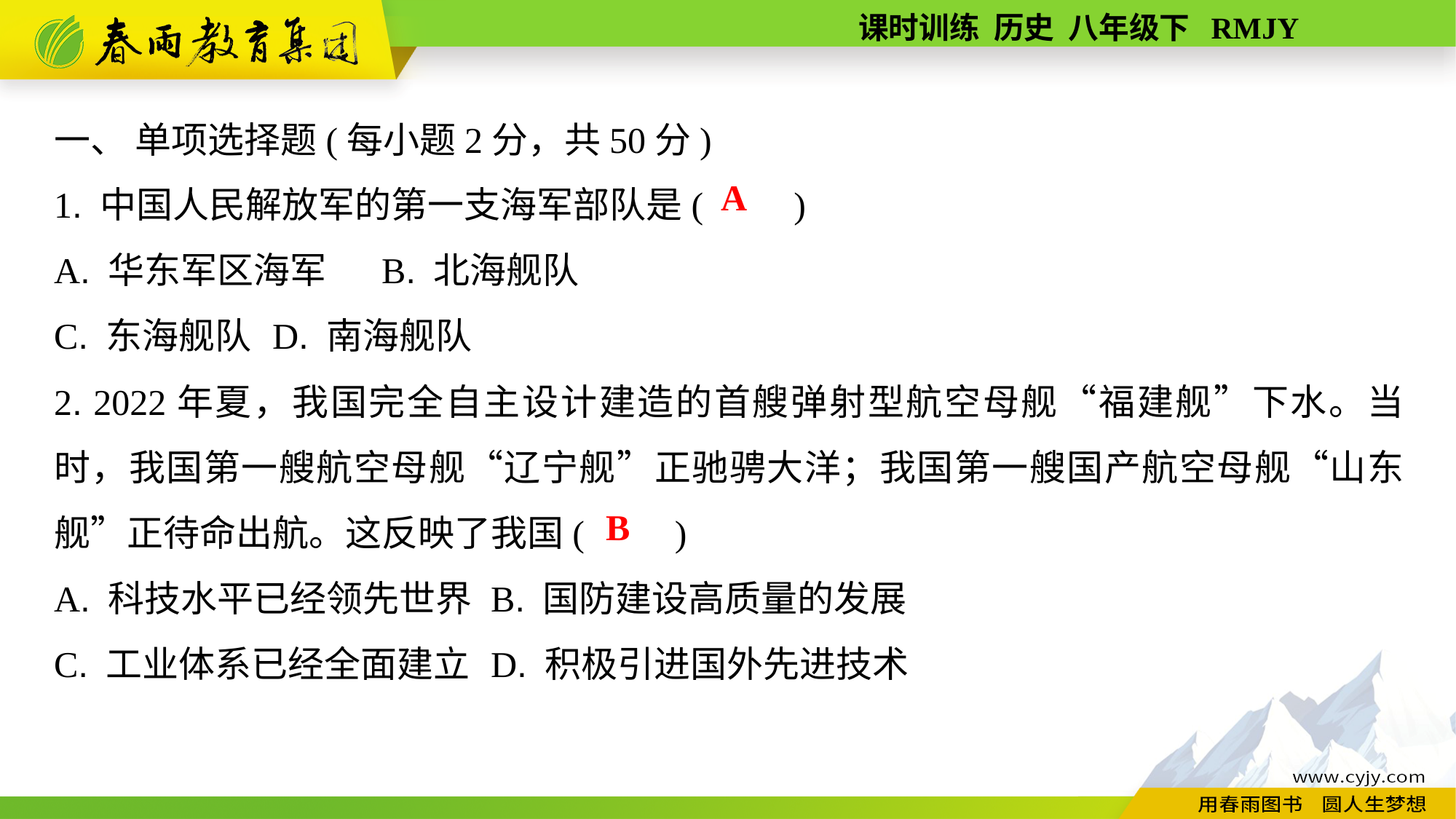

一、 单项选择题(每小题2分，共50分)
1. 中国人民解放军的第一支海军部队是(　　)
A. 华东军区海军	B. 北海舰队
C. 东海舰队	D. 南海舰队
2. 2022年夏，我国完全自主设计建造的首艘弹射型航空母舰“福建舰”下水。当时，我国第一艘航空母舰“辽宁舰”正驰骋大洋；我国第一艘国产航空母舰“山东舰”正待命出航。这反映了我国(　　)
A. 科技水平已经领先世界	B. 国防建设高质量的发展
C. 工业体系已经全面建立	D. 积极引进国外先进技术
A
B